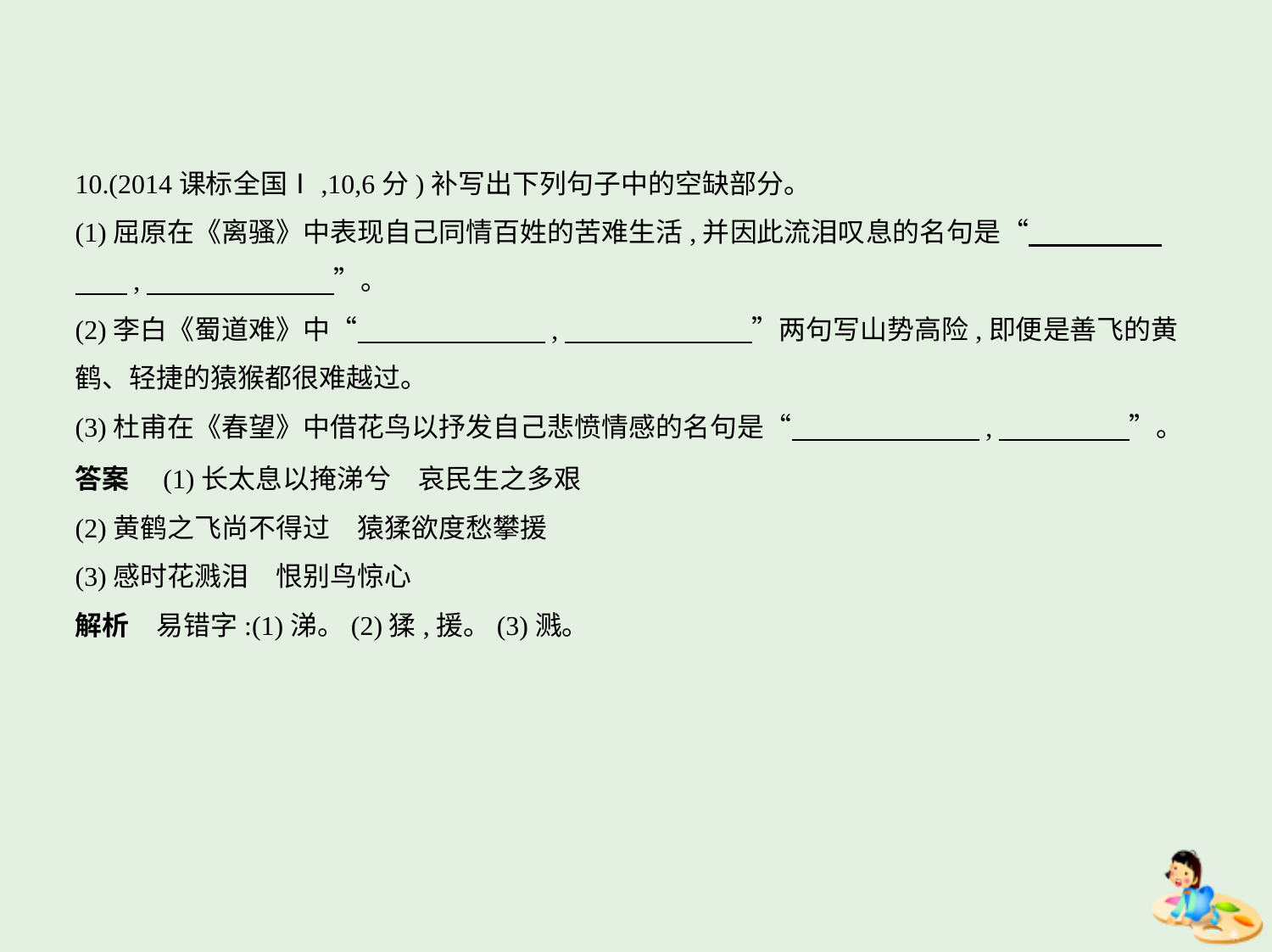

10.(2014课标全国Ⅰ,10,6分)补写出下列句子中的空缺部分。
(1)屈原在《离骚》中表现自己同情百姓的苦难生活,并因此流泪叹息的名句是“　　　　    
　    ,　　　　　　    ”。
(2)李白《蜀道难》中“　　　　　　    ,　　　　　　    ”两句写山势高险,即便是善飞的黄
鹤、轻捷的猿猴都很难越过。
(3)杜甫在《春望》中借花鸟以抒发自己悲愤情感的名句是“　　　　　　    ,　　　        ”。
答案　(1)长太息以掩涕兮　哀民生之多艰
(2)黄鹤之飞尚不得过　猿猱欲度愁攀援
(3)感时花溅泪　恨别鸟惊心
解析　易错字:(1)涕。(2)猱,援。(3)溅。